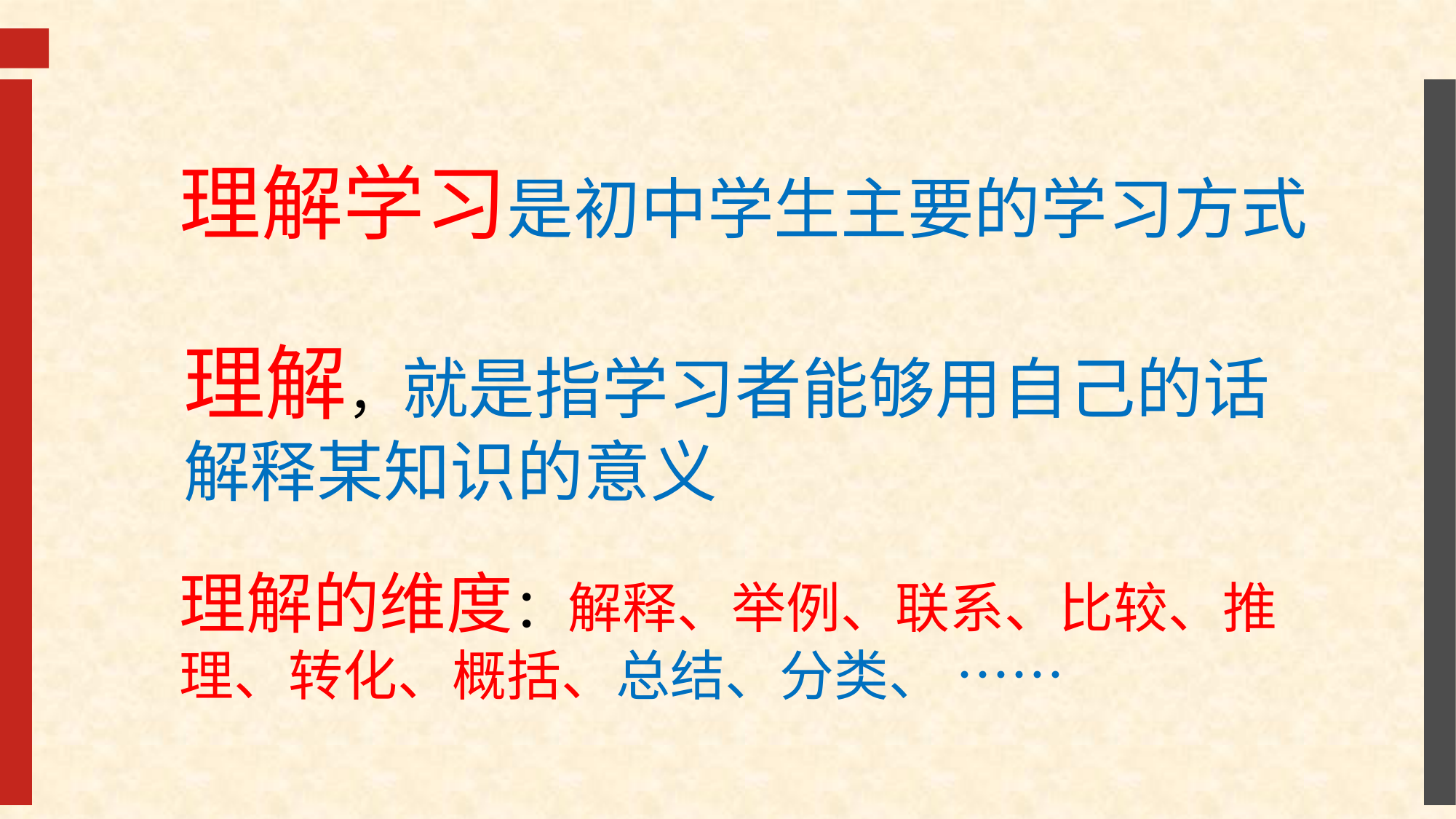

理解学习是初中学生主要的学习方式
理解，就是指学习者能够用自己的话解释某知识的意义
理解的维度：解释、举例、联系、比较、推理、转化、概括、总结、分类、 ……